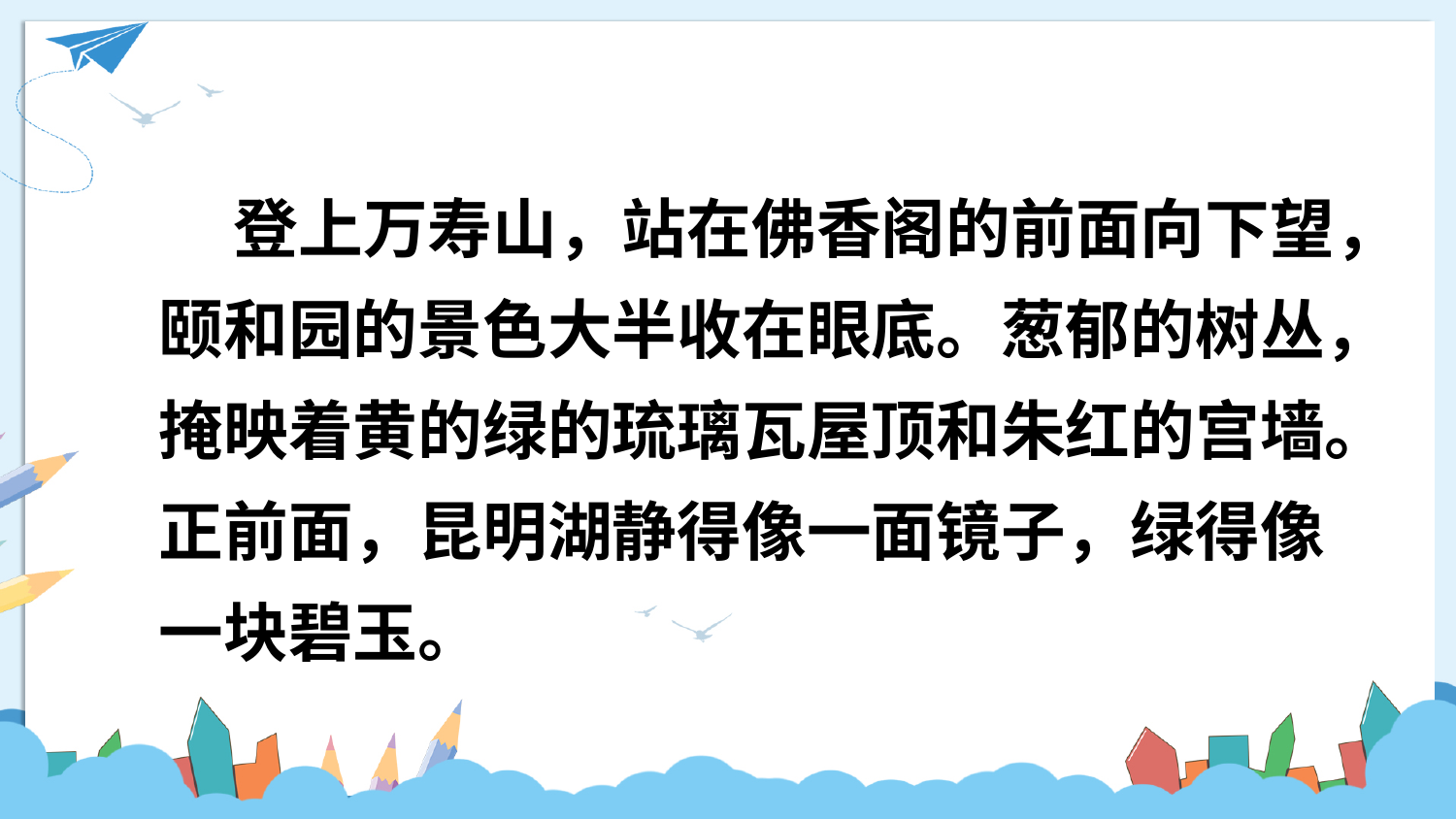

登上万寿山，站在佛香阁的前面向下望，颐和园的景色大半收在眼底。葱郁的树丛，掩映着黄的绿的琉璃瓦屋顶和朱红的宫墙。正前面，昆明湖静得像一面镜子，绿得像一块碧玉。